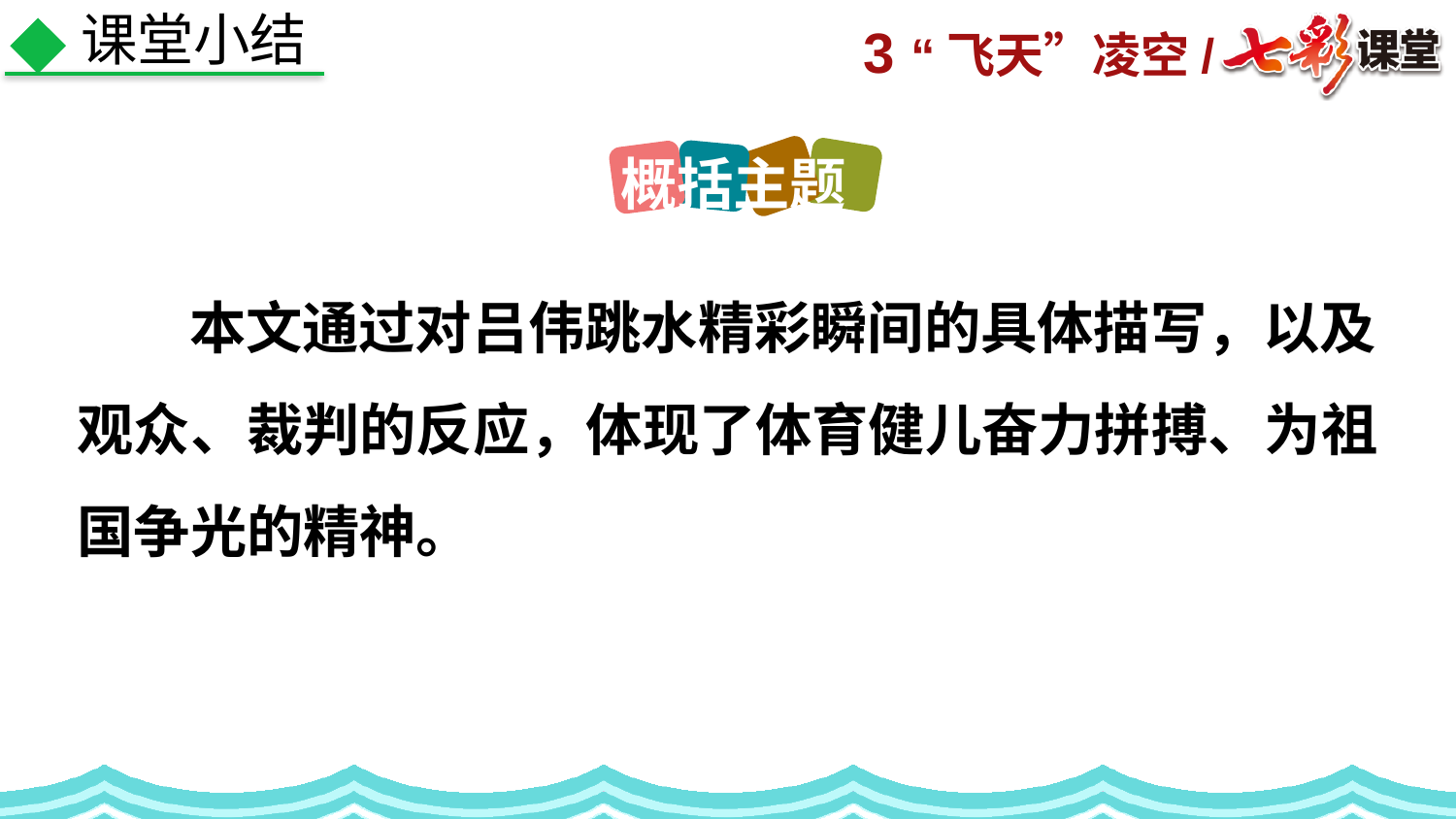

课堂小结

概括主题

  本文通过对吕伟跳水精彩瞬间的具体描写，以及观众、裁判的反应，体现了体育健儿奋力拼搏、为祖国争光的精神。